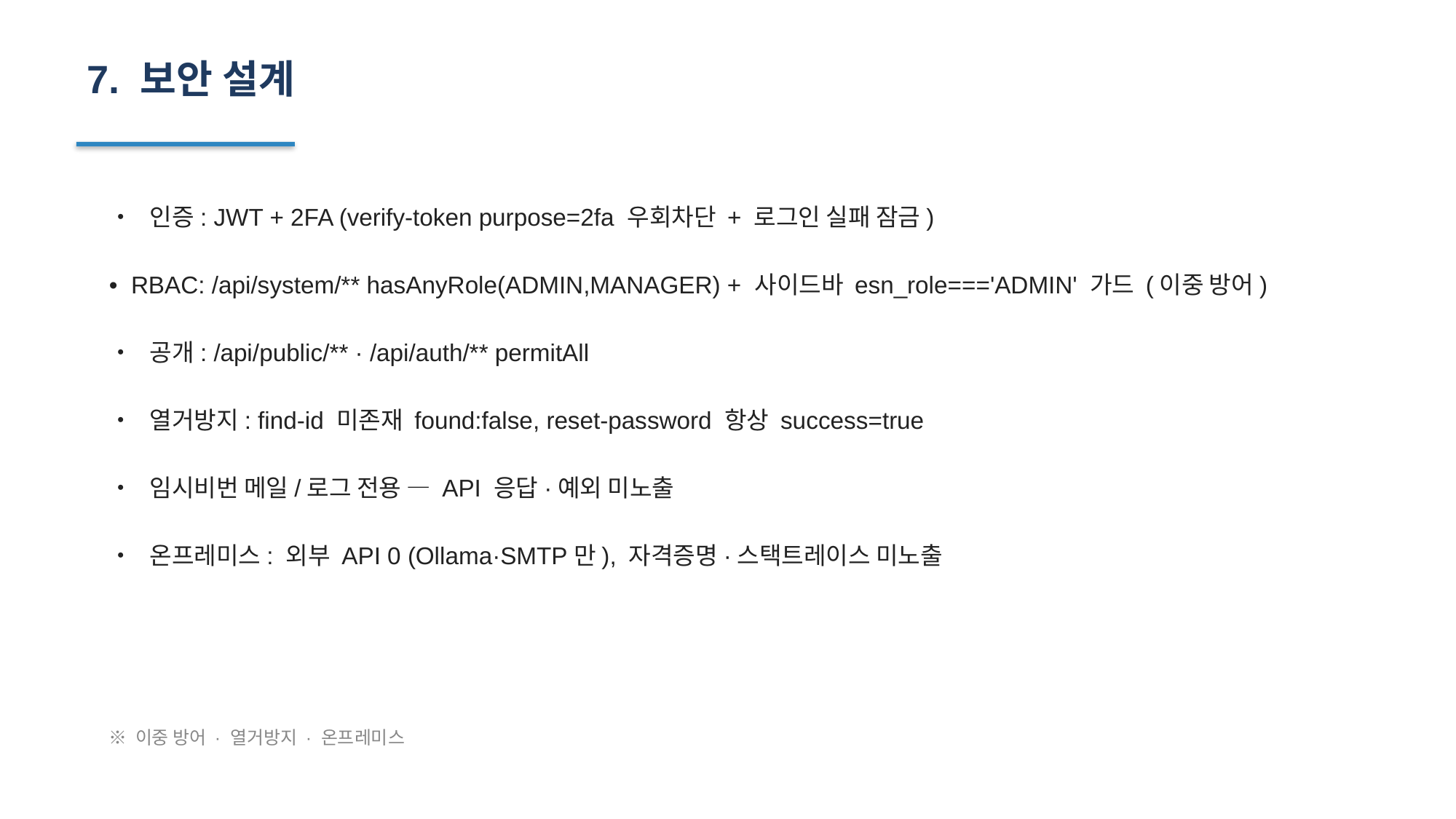

7. 보안 설계

•  인증: JWT + 2FA (verify-token purpose=2fa 우회차단 + 로그인 실패 잠금)
•  RBAC: /api/system/** hasAnyRole(ADMIN,MANAGER) + 사이드바 esn_role==='ADMIN' 가드 (이중 방어)
•  공개: /api/public/** · /api/auth/** permitAll
•  열거방지: find-id 미존재 found:false, reset-password 항상 success=true
•  임시비번 메일/로그 전용 — API 응답·예외 미노출
•  온프레미스: 외부 API 0 (Ollama·SMTP만), 자격증명·스택트레이스 미노출
※ 이중 방어 · 열거방지 · 온프레미스